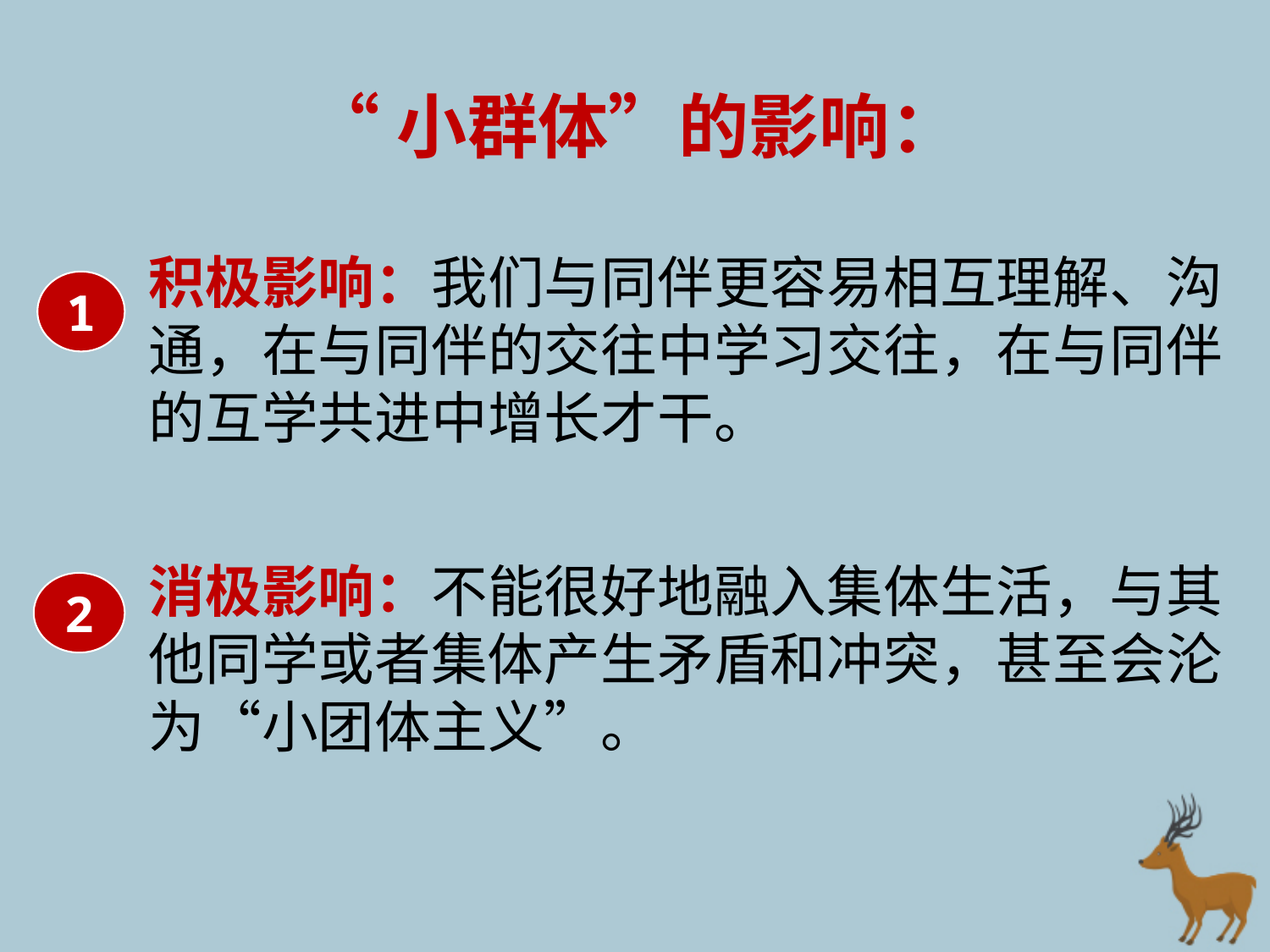

“小群体”的影响：
积极影响：我们与同伴更容易相互理解、沟通，在与同伴的交往中学习交往，在与同伴的互学共进中增长才干。

1
消极影响：不能很好地融入集体生活，与其他同学或者集体产生矛盾和冲突，甚至会沦为“小团体主义”。
2